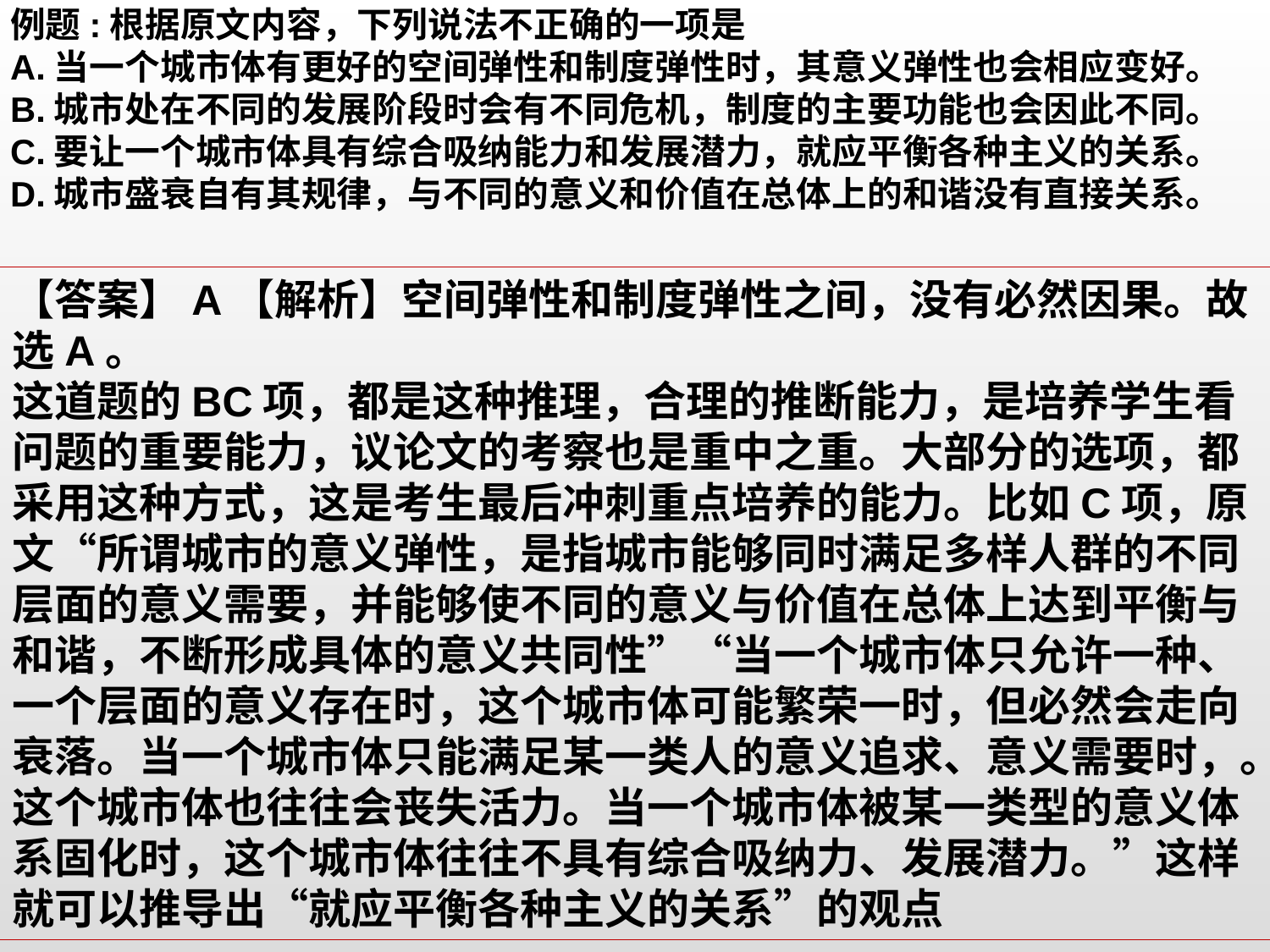

例题:根据原文内容，下列说法不正确的一项是
A.当一个城市体有更好的空间弹性和制度弹性时，其意义弹性也会相应变好。
B.城市处在不同的发展阶段时会有不同危机，制度的主要功能也会因此不同。
C.要让一个城市体具有综合吸纳能力和发展潜力，就应平衡各种主义的关系。
D.城市盛衰自有其规律，与不同的意义和价值在总体上的和谐没有直接关系。
【答案】A【解析】空间弹性和制度弹性之间，没有必然因果。故选A。
这道题的BC项，都是这种推理，合理的推断能力，是培养学生看问题的重要能力，议论文的考察也是重中之重。大部分的选项，都采用这种方式，这是考生最后冲刺重点培养的能力。比如C项，原文“所谓城市的意义弹性，是指城市能够同时满足多样人群的不同层面的意义需要，并能够使不同的意义与价值在总体上达到平衡与和谐，不断形成具体的意义共同性”“当一个城市体只允许一种、一个层面的意义存在时，这个城市体可能繁荣一时，但必然会走向衰落。当一个城市体只能满足某一类人的意义追求、意义需要时，。这个城市体也往往会丧失活力。当一个城市体被某一类型的意义体系固化时，这个城市体往往不具有综合吸纳力、发展潜力。”这样就可以推导出“就应平衡各种主义的关系”的观点